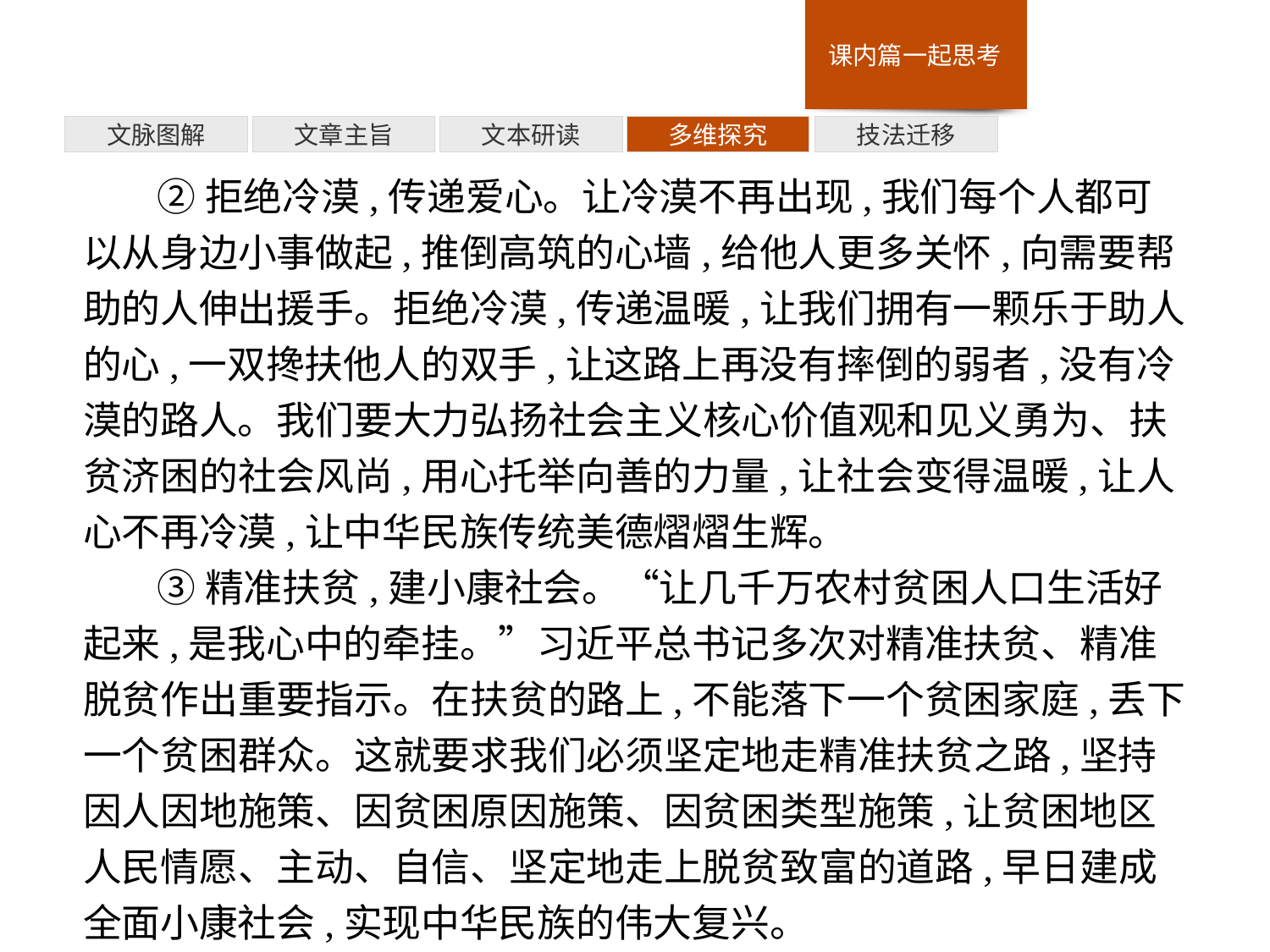

技法迁移
多维探究
文本研读
文章主旨
文脉图解
②拒绝冷漠,传递爱心。让冷漠不再出现,我们每个人都可以从身边小事做起,推倒高筑的心墙,给他人更多关怀,向需要帮助的人伸出援手。拒绝冷漠,传递温暖,让我们拥有一颗乐于助人的心,一双搀扶他人的双手,让这路上再没有摔倒的弱者,没有冷漠的路人。我们要大力弘扬社会主义核心价值观和见义勇为、扶贫济困的社会风尚,用心托举向善的力量,让社会变得温暖,让人心不再冷漠,让中华民族传统美德熠熠生辉。
③精准扶贫,建小康社会。“让几千万农村贫困人口生活好起来,是我心中的牵挂。”习近平总书记多次对精准扶贫、精准脱贫作出重要指示。在扶贫的路上,不能落下一个贫困家庭,丢下一个贫困群众。这就要求我们必须坚定地走精准扶贫之路,坚持因人因地施策、因贫困原因施策、因贫困类型施策,让贫困地区人民情愿、主动、自信、坚定地走上脱贫致富的道路,早日建成全面小康社会,实现中华民族的伟大复兴。